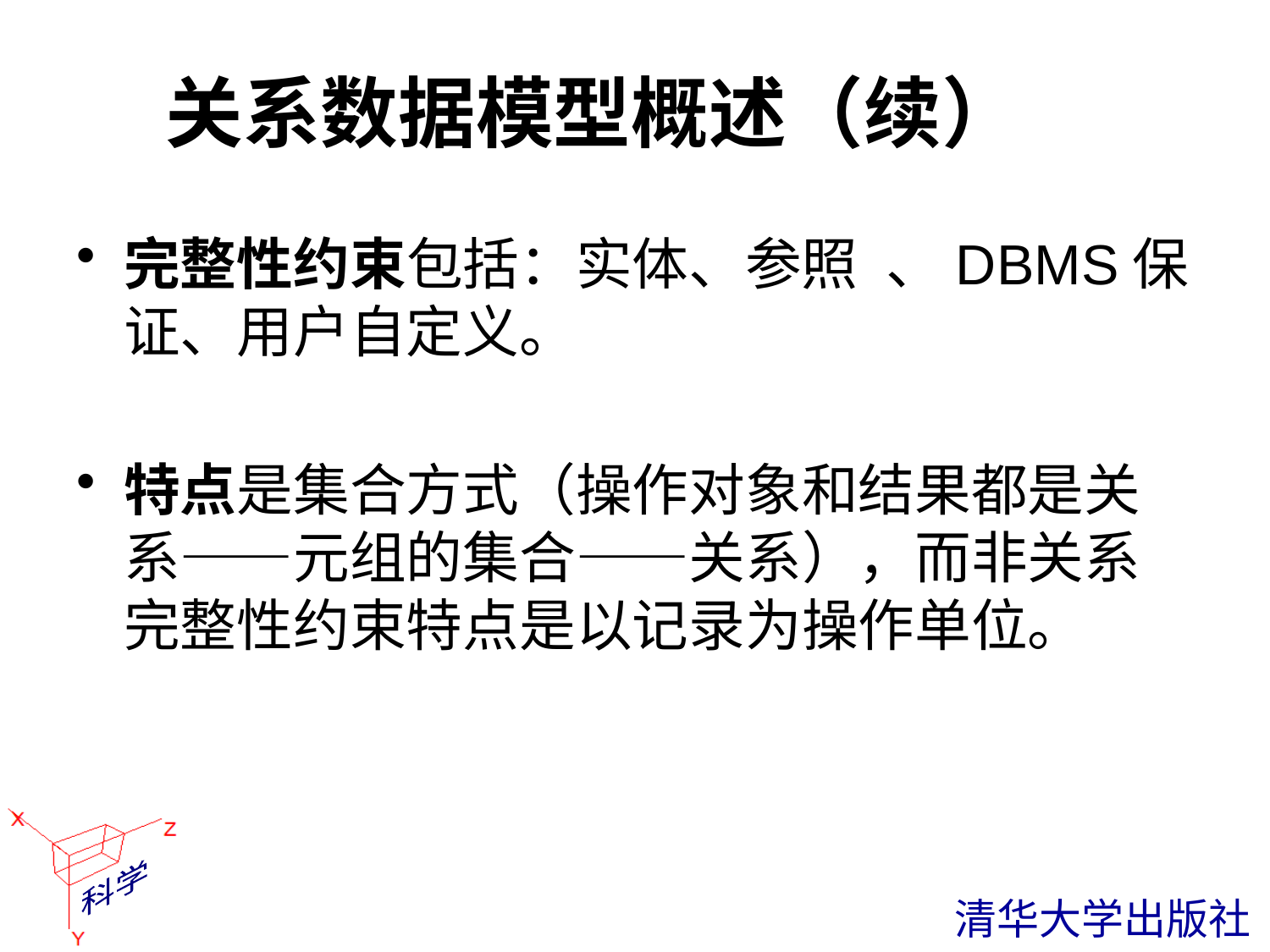

# 关系数据模型概述（续）
完整性约束包括：实体、参照	、DBMS保证、用户自定义。

特点是集合方式（操作对象和结果都是关系——元组的集合——关系），而非关系完整性约束特点是以记录为操作单位。

      清华大学出版社